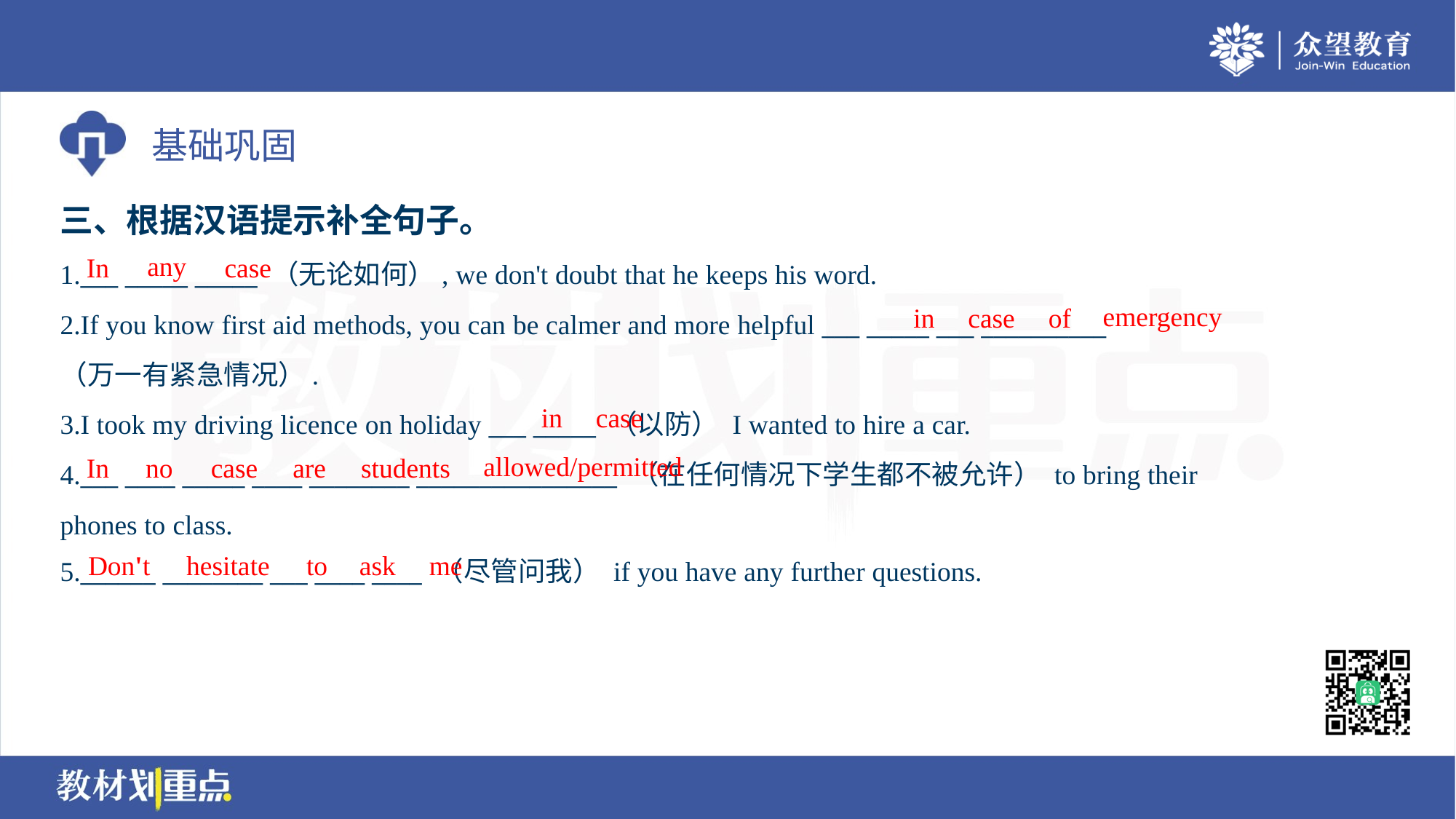

三、根据汉语提示补全句子。
any
In
case
1.___ _____ _____ （无论如何）, we don't doubt that he keeps his word.
2.If you know first aid methods, you can be calmer and more helpful ___ _____ ___ __________
（万一有紧急情况）.
3.I took my driving licence on holiday ___ _____ （以防） I wanted to hire a car.
4.___ ____ _____ ____ ________ ________________ （在任何情况下学生都不被允许） to bring their
phones to class.
5.______ ________ ___ ____ ____ （尽管问我） if you have any further questions.
emergency
in
case
of
in
case
allowed/permitted
In
no
case
are
students
Don't
hesitate
to
ask
me